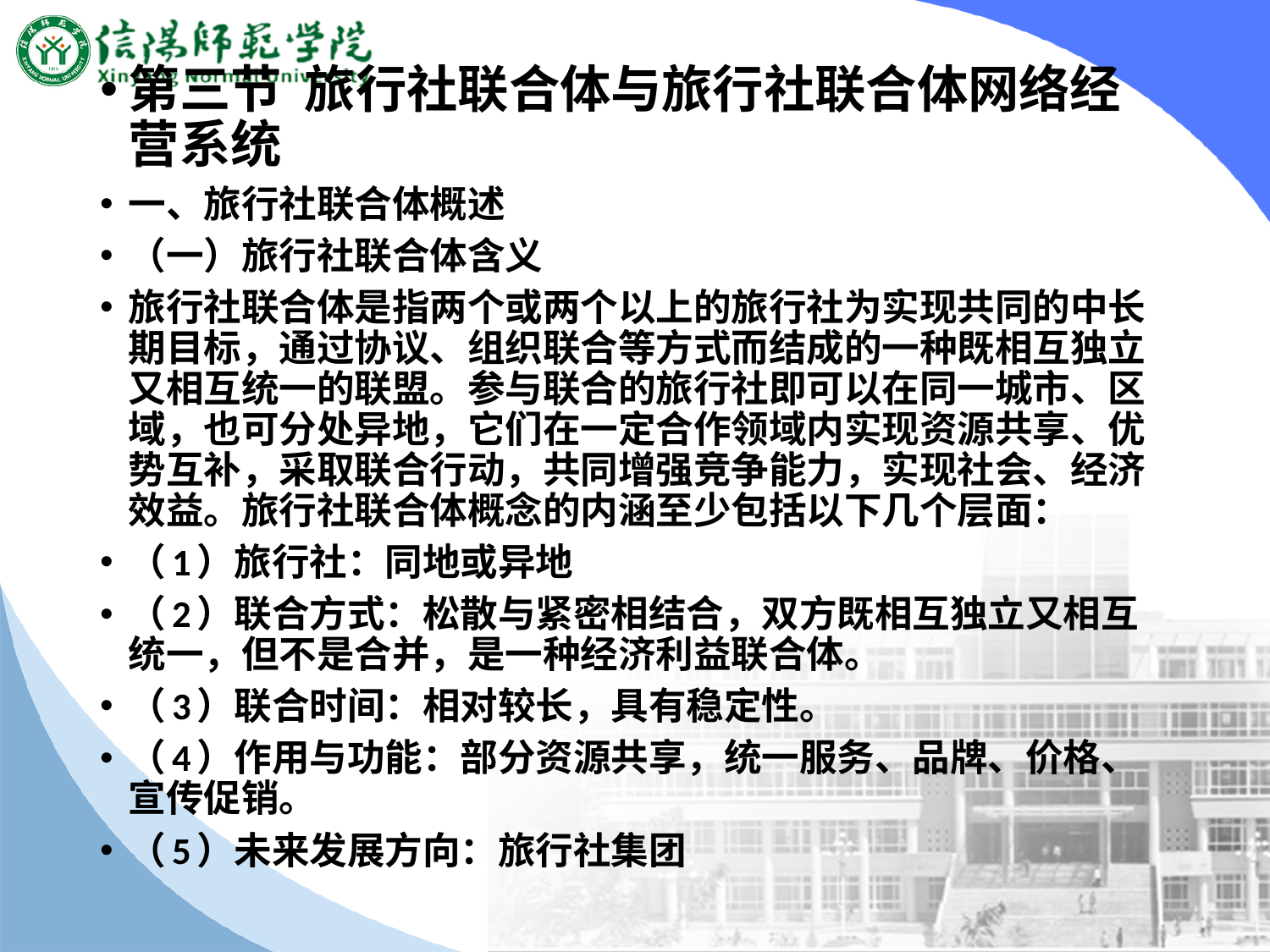

#
第三节  旅行社联合体与旅行社联合体网络经营系统
一、旅行社联合体概述
（一）旅行社联合体含义
旅行社联合体是指两个或两个以上的旅行社为实现共同的中长期目标，通过协议、组织联合等方式而结成的一种既相互独立又相互统一的联盟。参与联合的旅行社即可以在同一城市、区域，也可分处异地，它们在一定合作领域内实现资源共享、优势互补，采取联合行动，共同增强竞争能力，实现社会、经济效益。旅行社联合体概念的内涵至少包括以下几个层面：
（1）旅行社：同地或异地
（2）联合方式：松散与紧密相结合，双方既相互独立又相互统一，但不是合并，是一种经济利益联合体。
（3）联合时间：相对较长，具有稳定性。
（4）作用与功能：部分资源共享，统一服务、品牌、价格、宣传促销。
（5）未来发展方向：旅行社集团